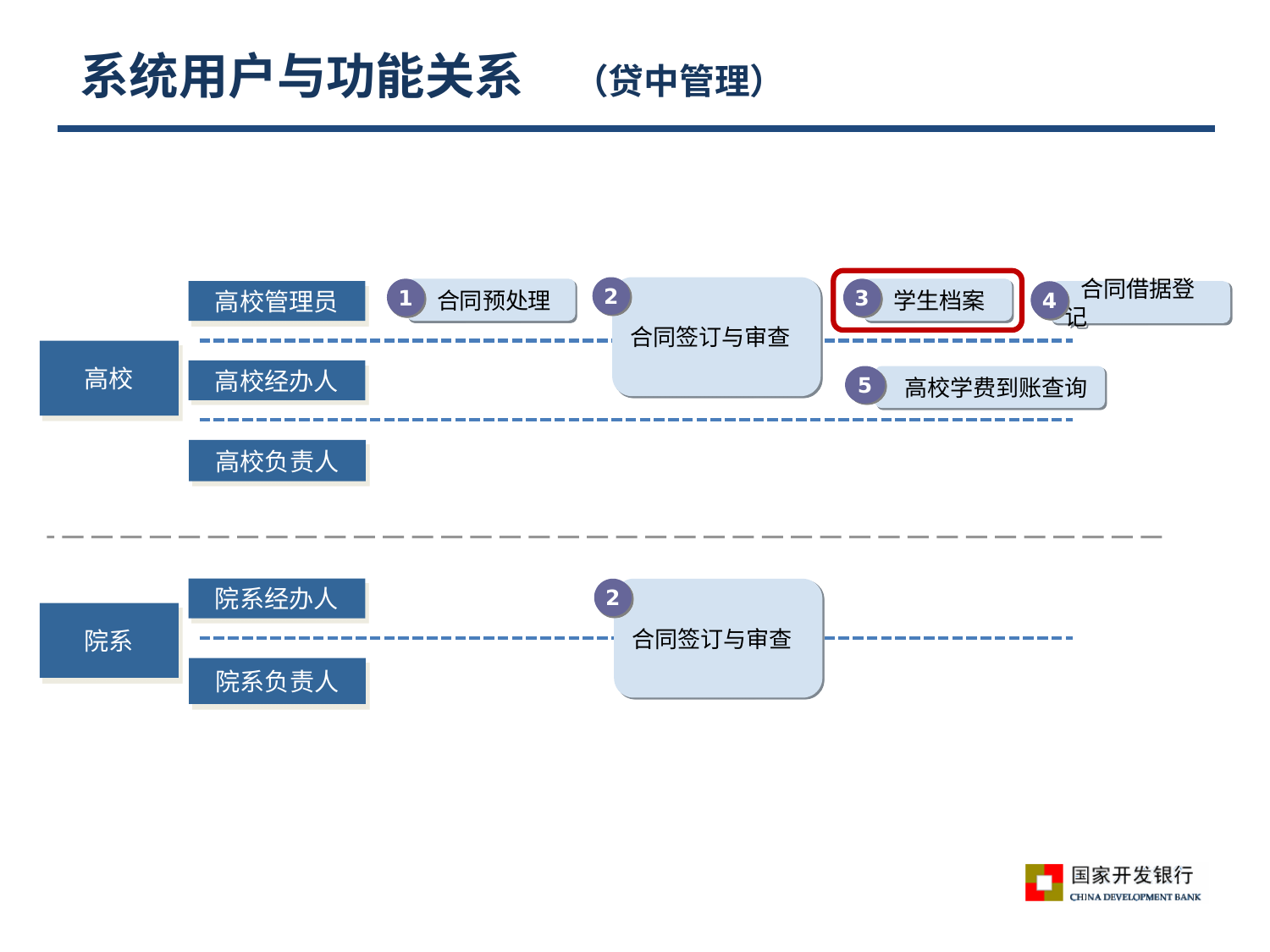

# 系统用户与功能关系　（贷中管理）

2
合同签订与审查
1
  合同预处理
3
  学生档案
高校管理员
4
  合同借据登记
高校
高校经办人
5
  高校学费到账查询
高校负责人

院系经办人
2
合同签订与审查
院系
院系负责人